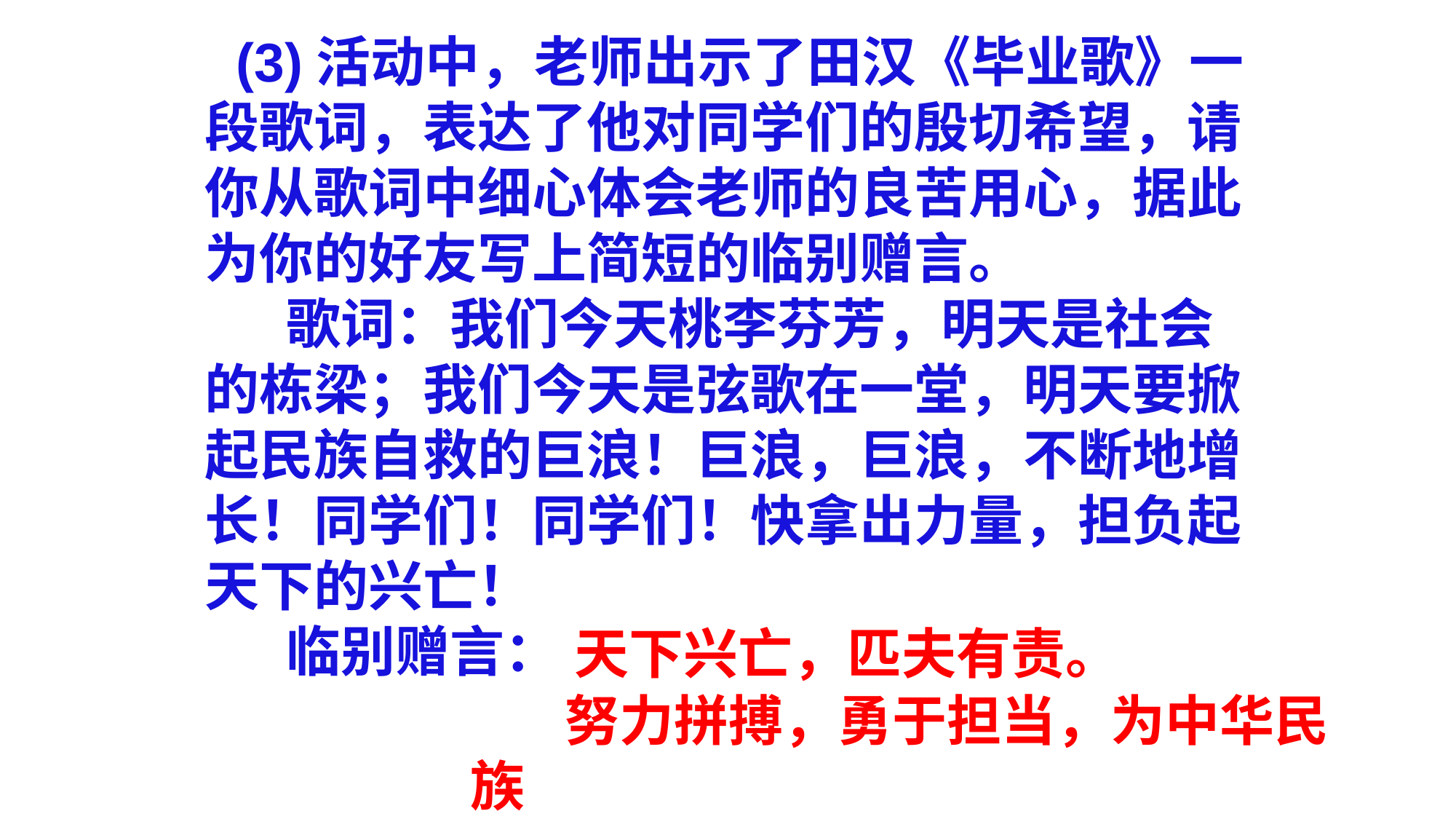

(3)活动中，老师出示了田汉《毕业歌》一段歌词，表达了他对同学们的殷切希望，请你从歌词中细心体会老师的良苦用心，据此为你的好友写上简短的临别赠言。
   歌词：我们今天桃李芬芳，明天是社会的栋梁；我们今天是弦歌在一堂，明天要掀起民族自救的巨浪！巨浪，巨浪，不断地增长！同学们！同学们！快拿出力量，担负起天下的兴亡！
   临别赠言：
天下兴亡，匹夫有责。
    努力拼搏，勇于担当，为中华民族
复兴而奋斗!